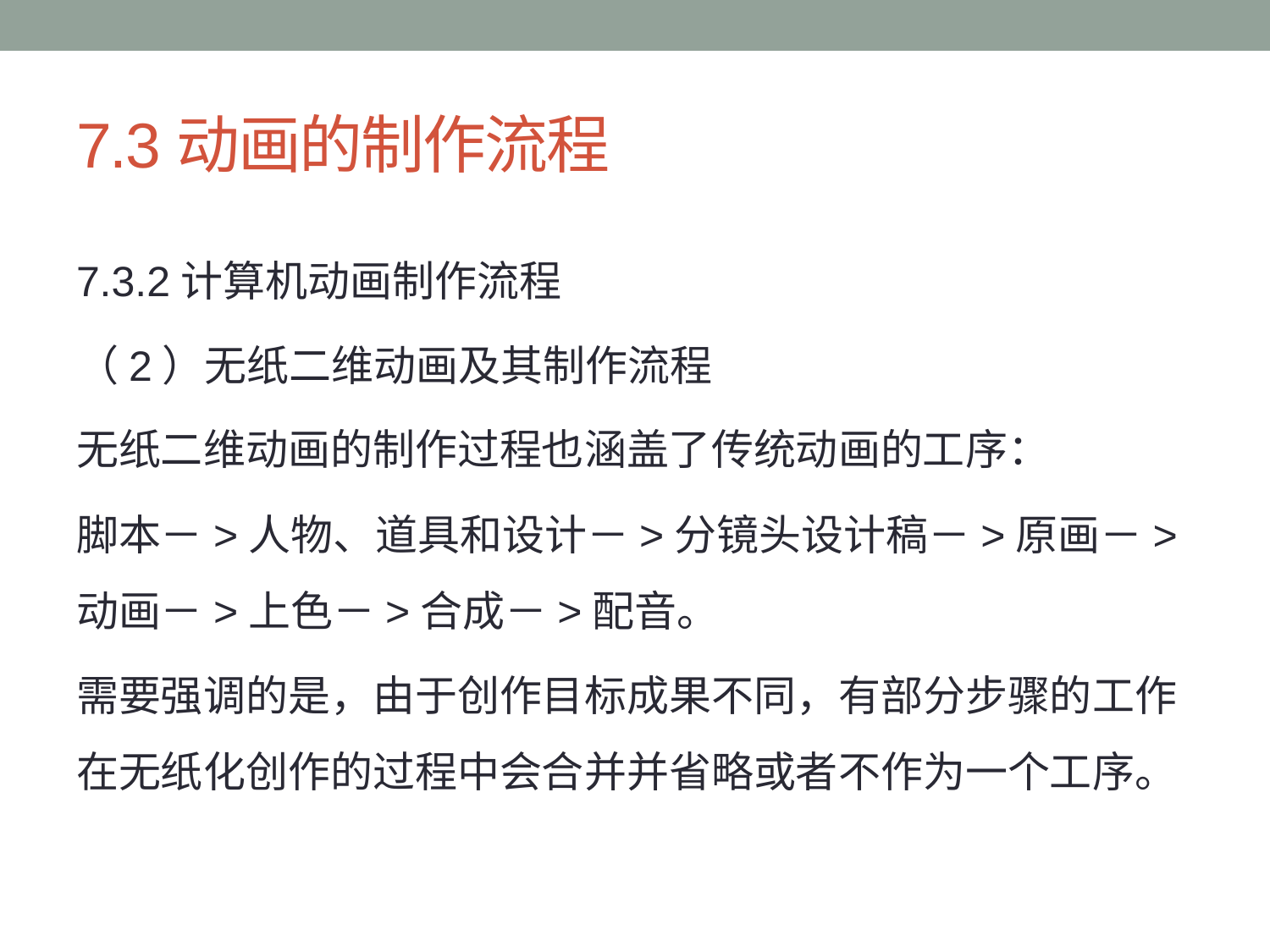

# 7.3动画的制作流程
7.3.2计算机动画制作流程
（2）无纸二维动画及其制作流程
无纸二维动画的制作过程也涵盖了传统动画的工序：
脚本－>人物、道具和设计－>分镜头设计稿－>原画－>动画－>上色－>合成－>配音。
需要强调的是，由于创作目标成果不同，有部分步骤的工作在无纸化创作的过程中会合并并省略或者不作为一个工序。